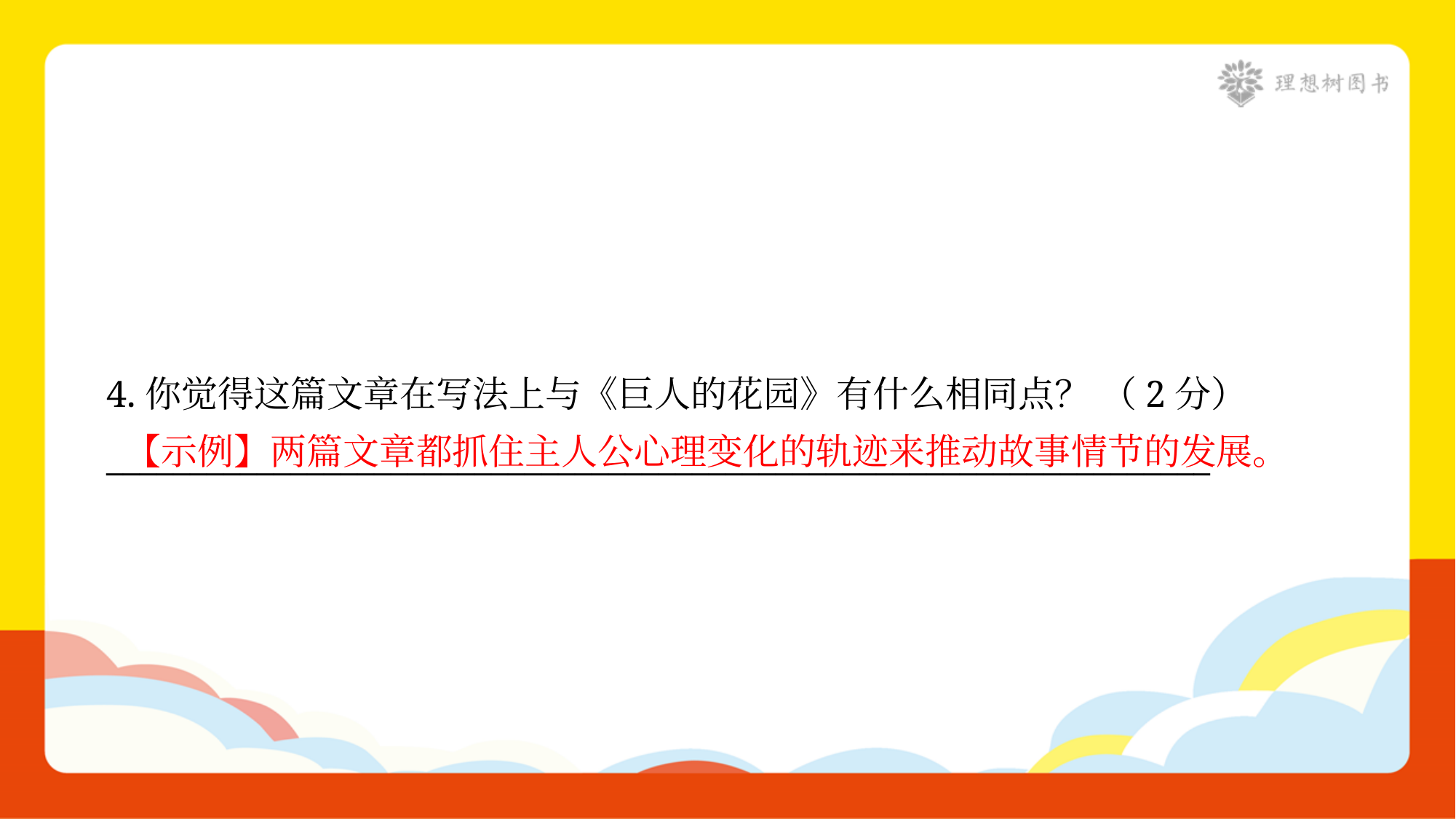

4.你觉得这篇文章在写法上与《巨人的花园》有什么相同点？ （2分）
__________________________________________________________________
【示例】两篇文章都抓住主人公心理变化的轨迹来推动故事情节的发展。